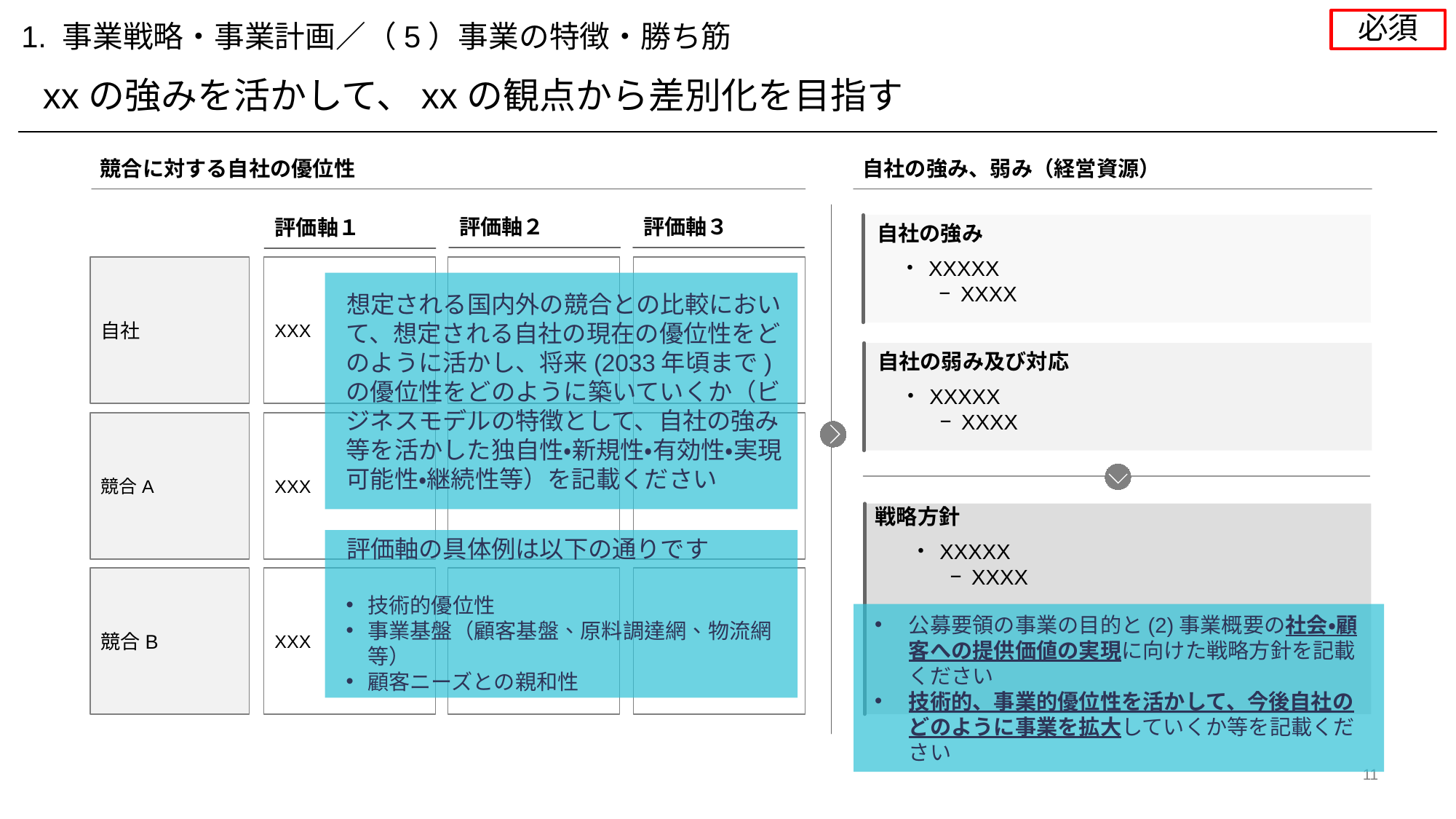

必須
1. 事業戦略・事業計画／（5）事業の特徴・勝ち筋
xxの強みを活かして、xxの観点から差別化を目指す
競合に対する自社の優位性
自社の強み、弱み（経営資源）
評価軸２
評価軸３
評価軸１
自社の強み
XXXXX
XXXX
自社
XXX

想定される国内外の競合との比較において、想定される自社の現在の優位性をどのように活かし、将来(2033年頃まで)の優位性をどのように築いていくか（ビジネスモデルの特徴として、自社の強み等を活かした独自性・新規性・有効性・実現可能性・継続性等）を記載ください
自社の弱み及び対応
XXXXX
XXXX
競合A
XXX

戦略方針
XXXXX
XXXX
評価軸の具体例は以下の通りです
技術的優位性
事業基盤（顧客基盤、原料調達網、物流網等）
顧客ニーズとの親和性
競合B
XXX

公募要領の事業の目的と(2)事業概要の社会・顧客への提供価値の実現に向けた戦略方針を記載ください
技術的、事業的優位性を活かして、今後自社のどのように事業を拡大していくか等を記載ください